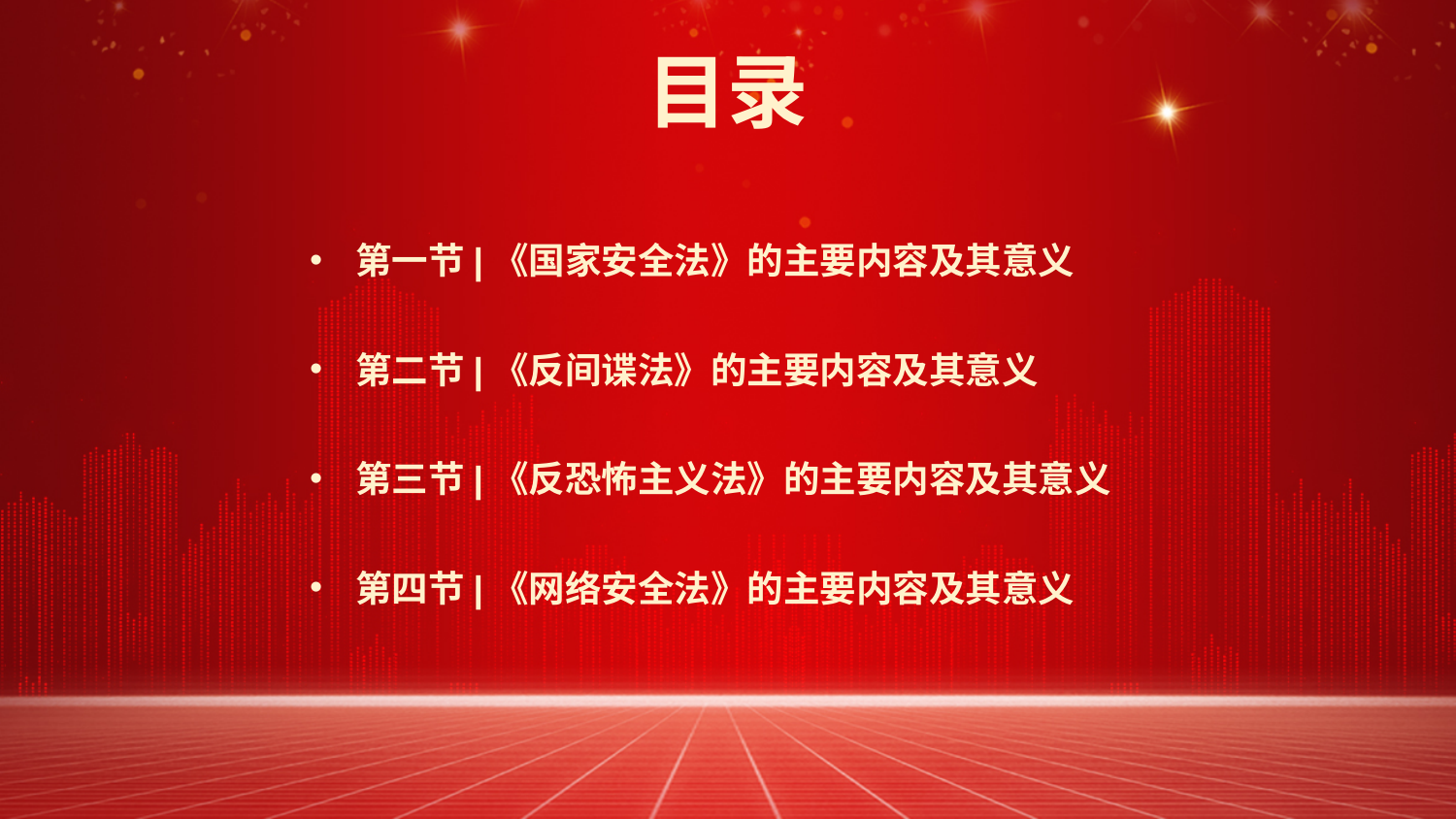

目录
第一节|《国家安全法》的主要内容及其意义
第二节|《反间谍法》的主要内容及其意义
第三节|《反恐怖主义法》的主要内容及其意义
第四节|《网络安全法》的主要内容及其意义